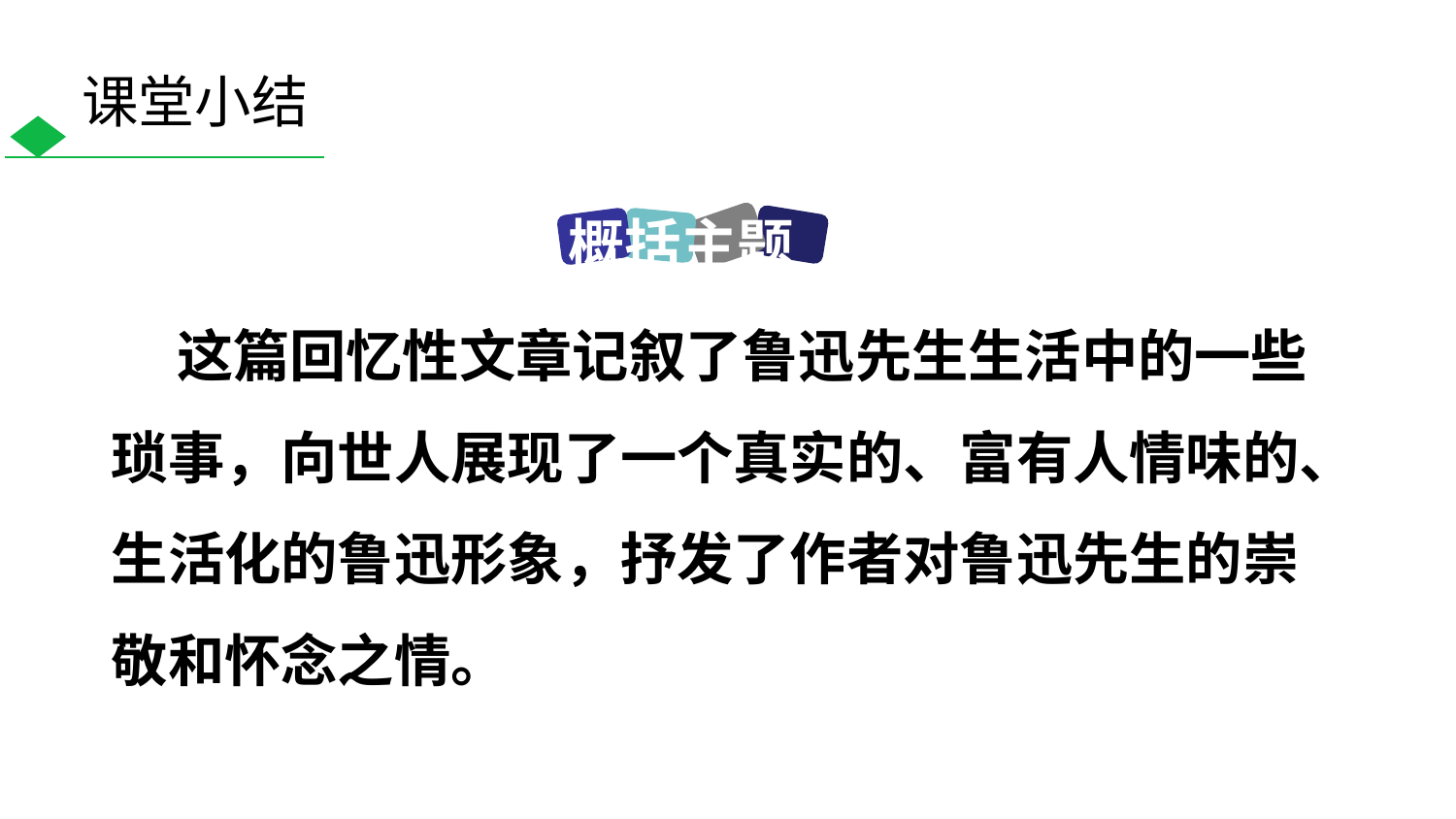

课堂小结

概括主题

    这篇回忆性文章记叙了鲁迅先生生活中的一些琐事，向世人展现了一个真实的、富有人情味的、生活化的鲁迅形象，抒发了作者对鲁迅先生的崇敬和怀念之情。